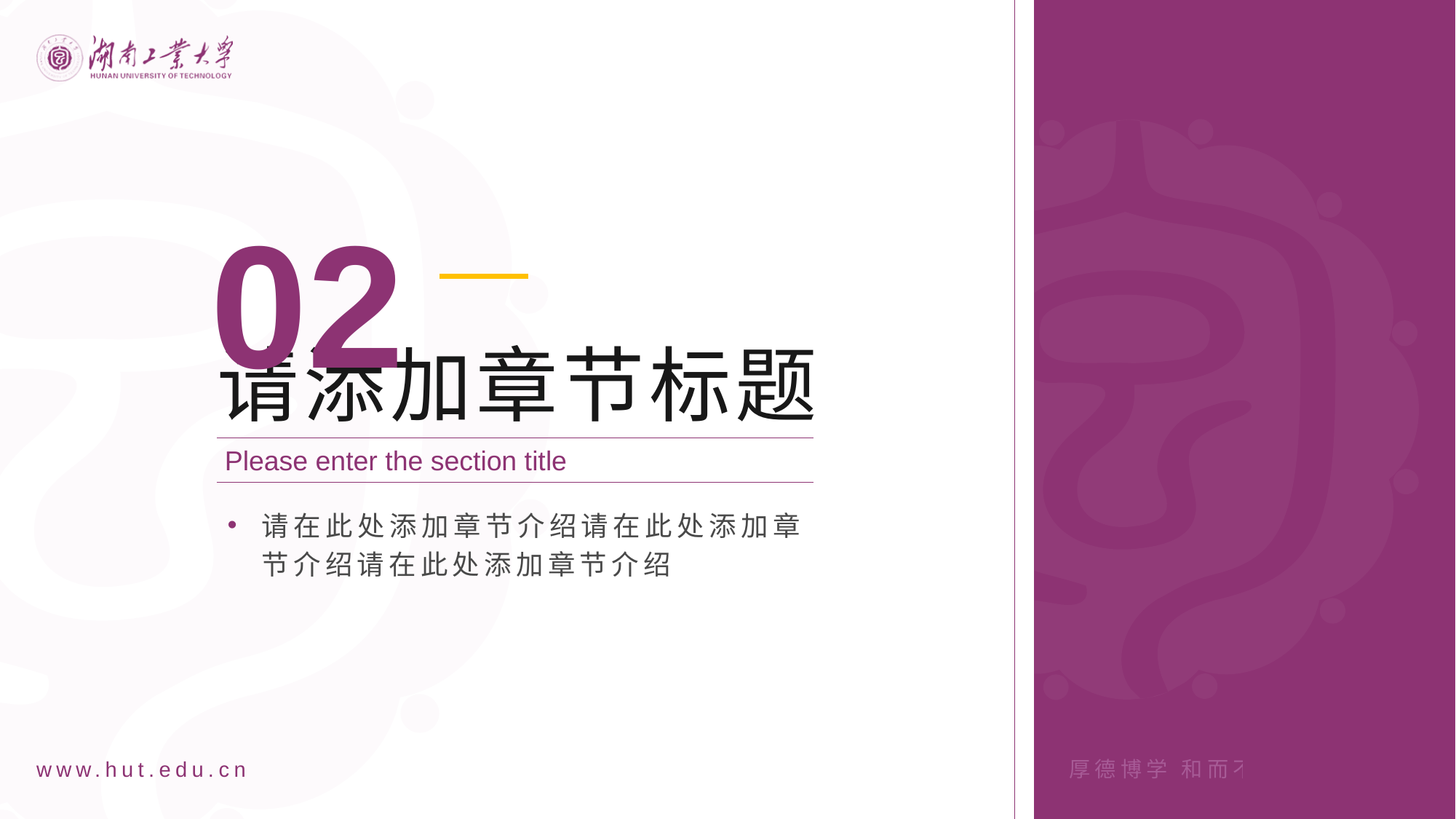

02
请添加章节标题
Please enter the section title
请在此处添加章节介绍请在此处添加章节介绍请在此处添加章节介绍